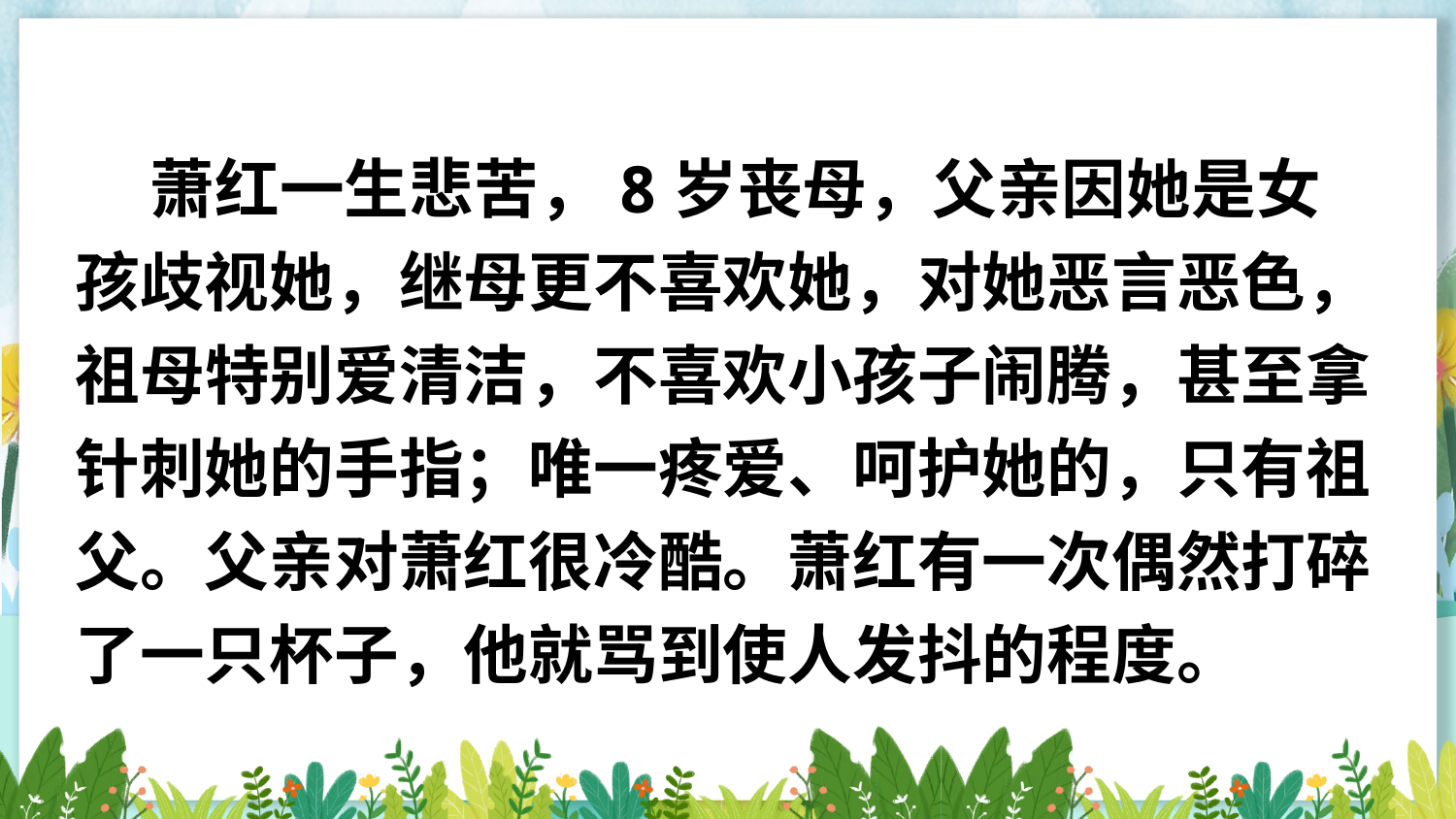

萧红一生悲苦，8岁丧母，父亲因她是女孩歧视她，继母更不喜欢她，对她恶言恶色，祖母特别爱清洁，不喜欢小孩子闹腾，甚至拿针刺她的手指；唯一疼爱、呵护她的，只有祖父。父亲对萧红很冷酷。萧红有一次偶然打碎了一只杯子，他就骂到使人发抖的程度。